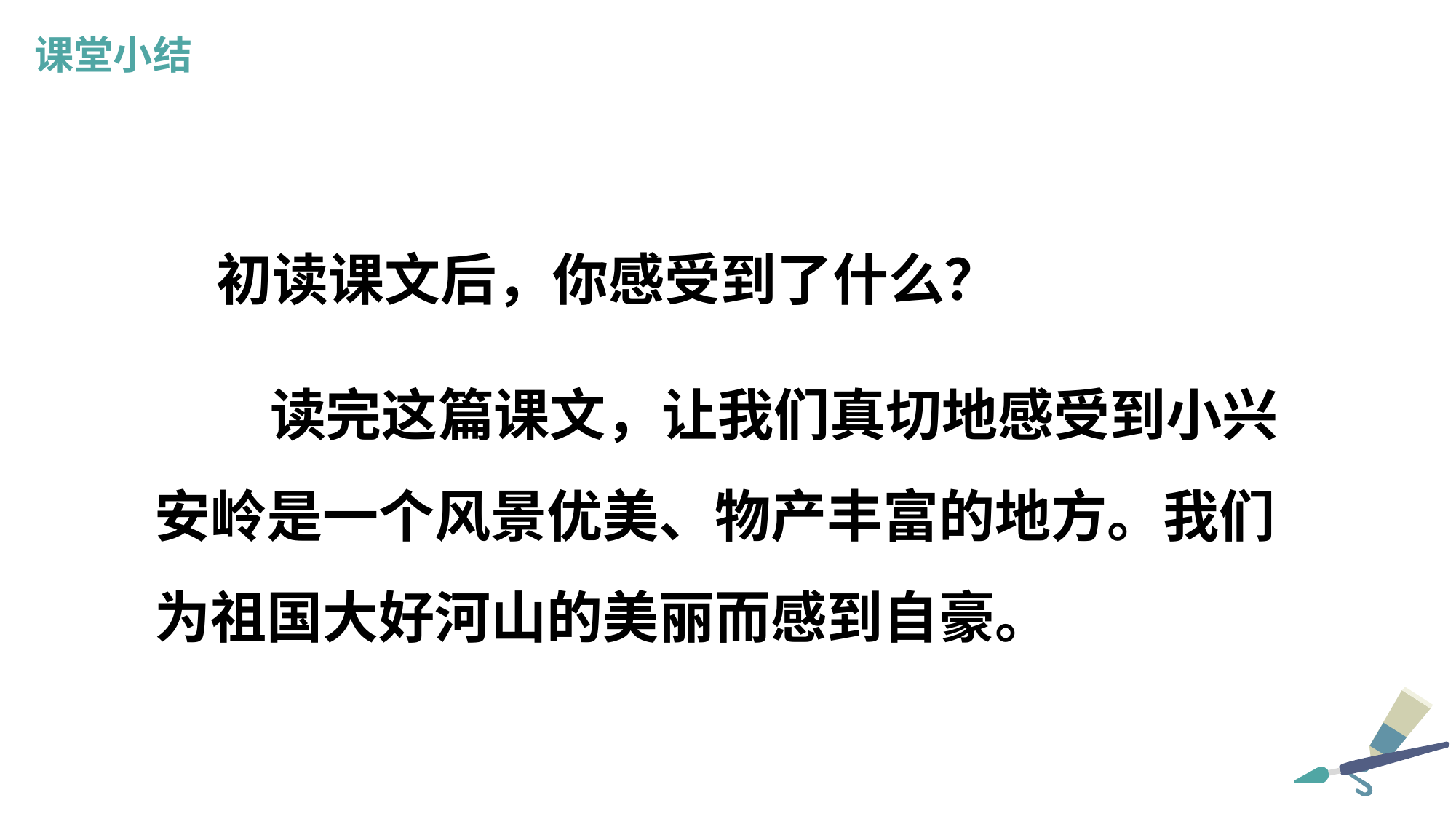

课堂小结
初读课文后，你感受到了什么？
读完这篇课文，让我们真切地感受到小兴安岭是一个风景优美、物产丰富的地方。我们为祖国大好河山的美丽而感到自豪。